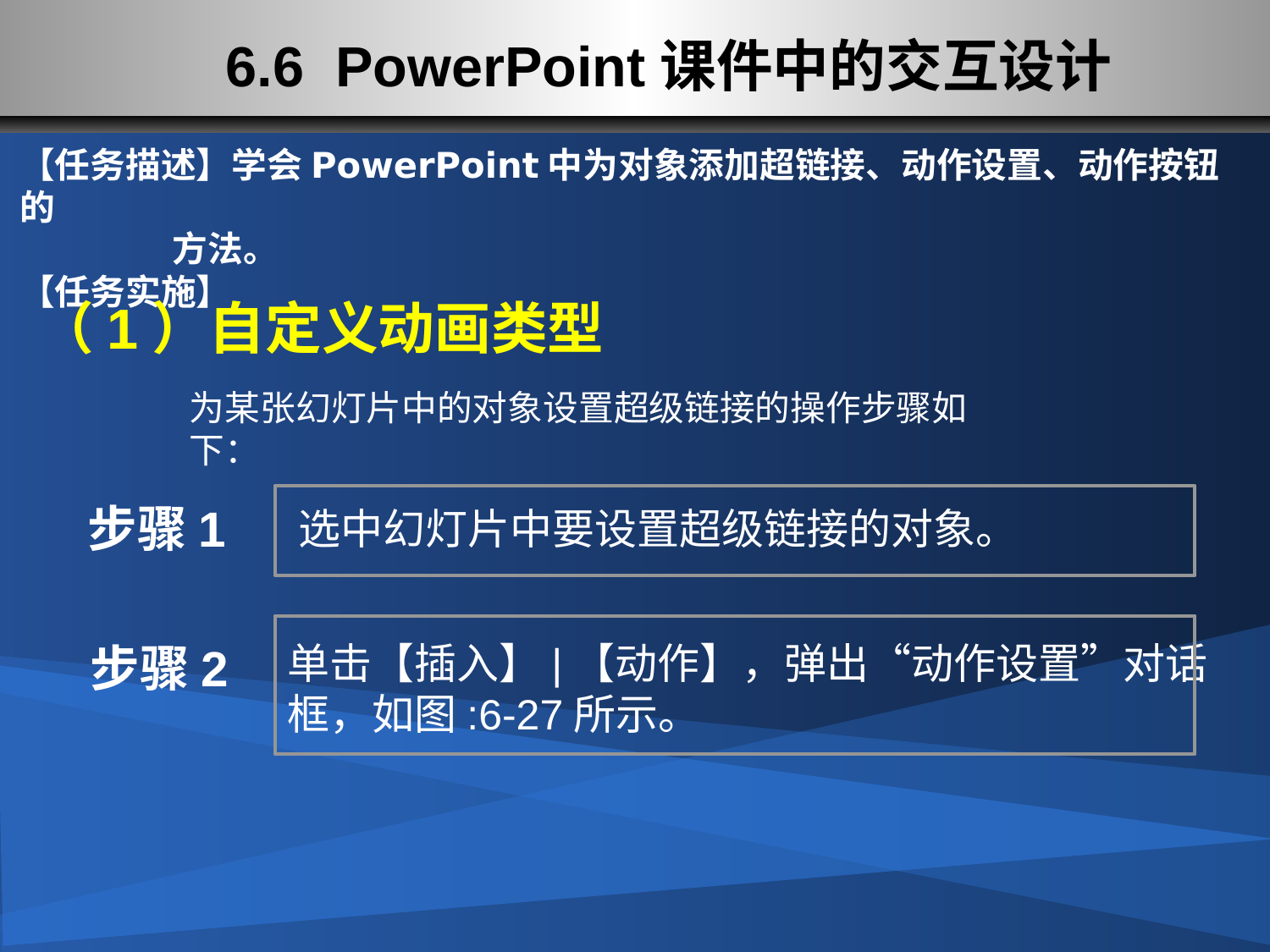

6.6  PowerPoint课件中的交互设计
【任务描述】学会PowerPoint中为对象添加超链接、动作设置、动作按钮的
                  方法。
【任务实施】
（1）自定义动画类型
为某张幻灯片中的对象设置超级链接的操作步骤如下：
步骤1

选中幻灯片中要设置超级链接的对象。

步骤2

单击【插入】|【动作】，弹出“动作设置”对话框，如图:6-27所示。